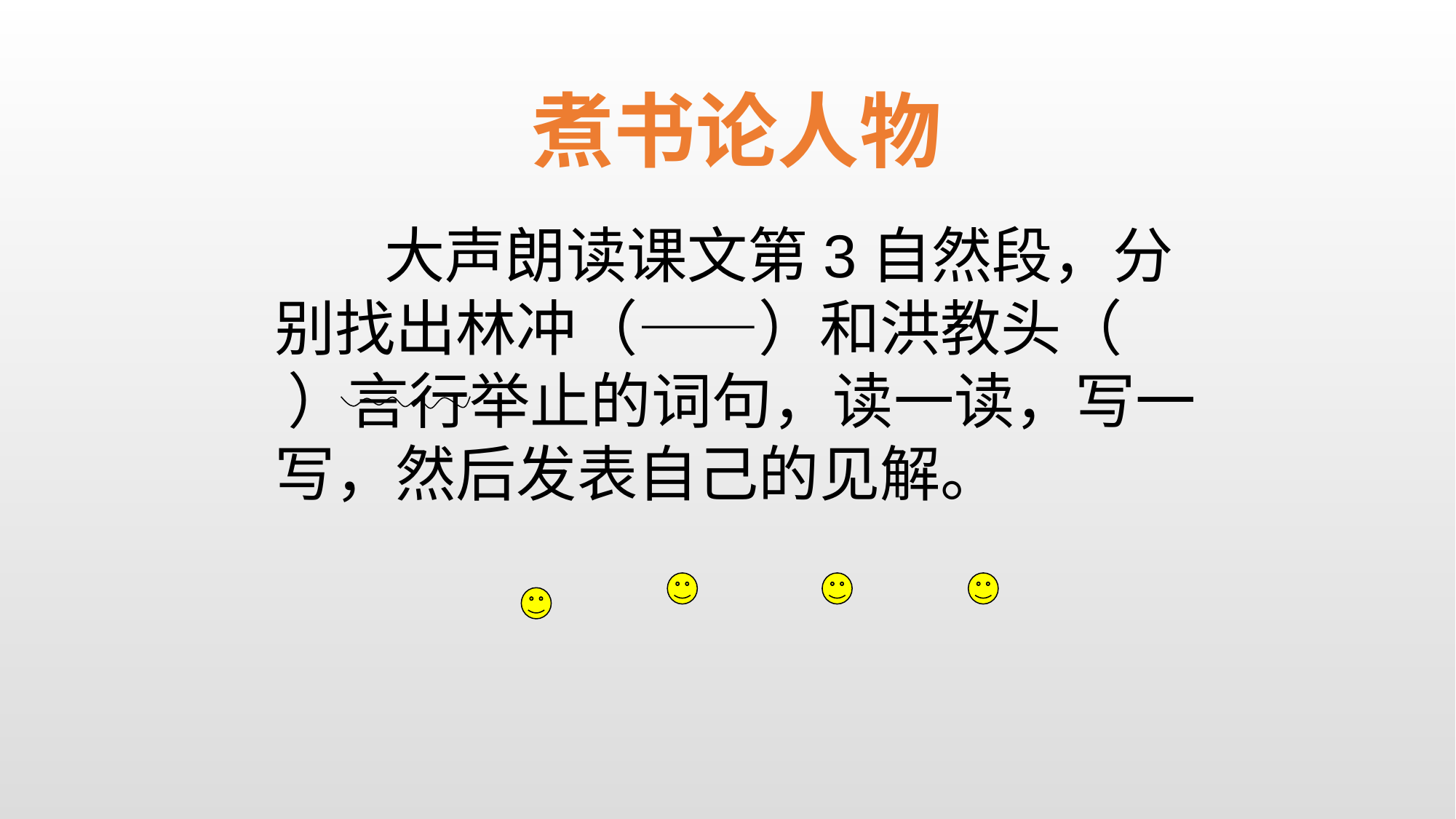

煮书论人物
       大声朗读课文第3自然段，分别找出林冲（——）和洪教头（        ）言行举止的词句，读一读，写一写，然后发表自己的见解。